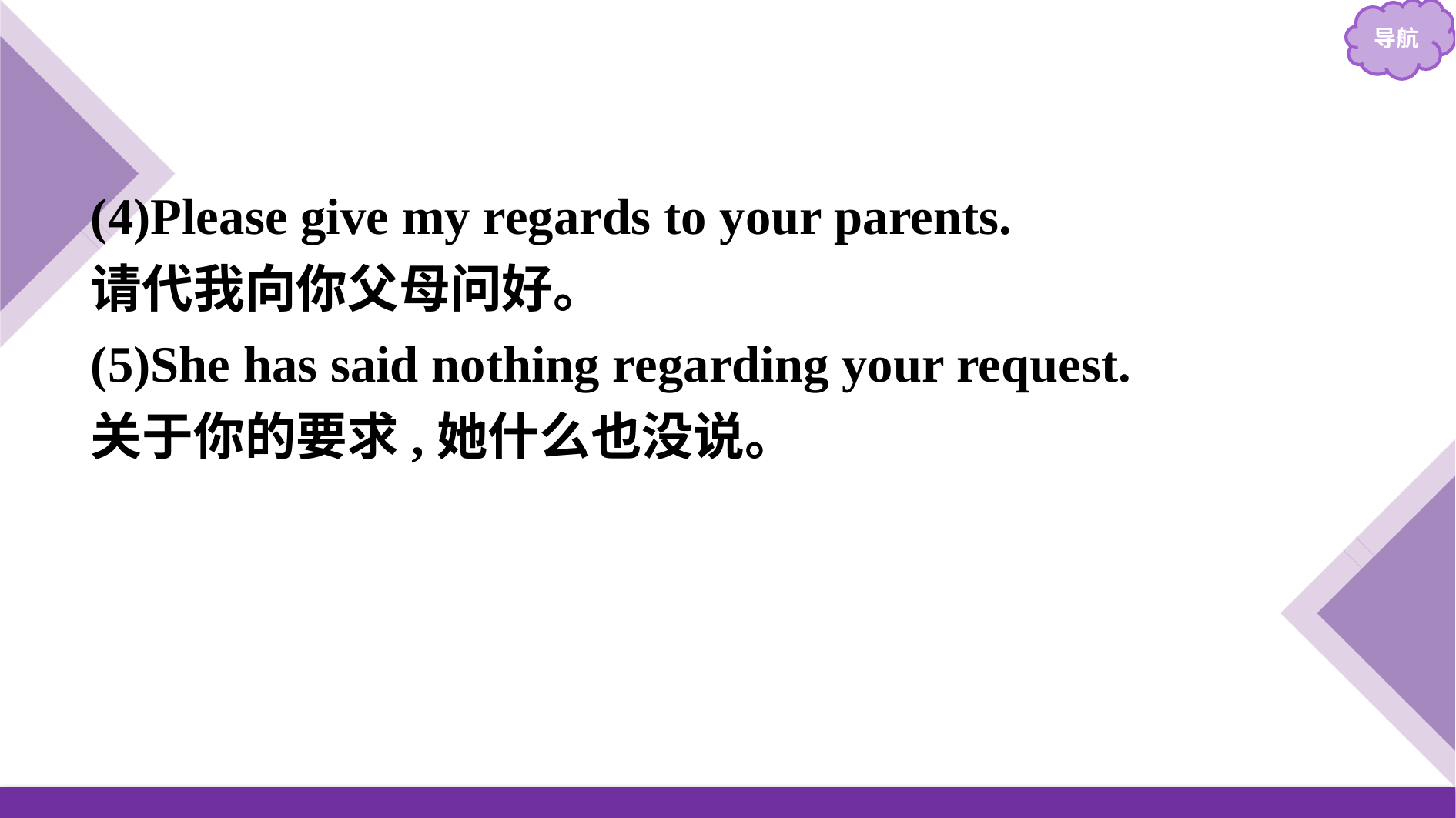

(4)Please give my regards to your parents.
请代我向你父母问好。
(5)She has said nothing regarding your request.
关于你的要求,她什么也没说。